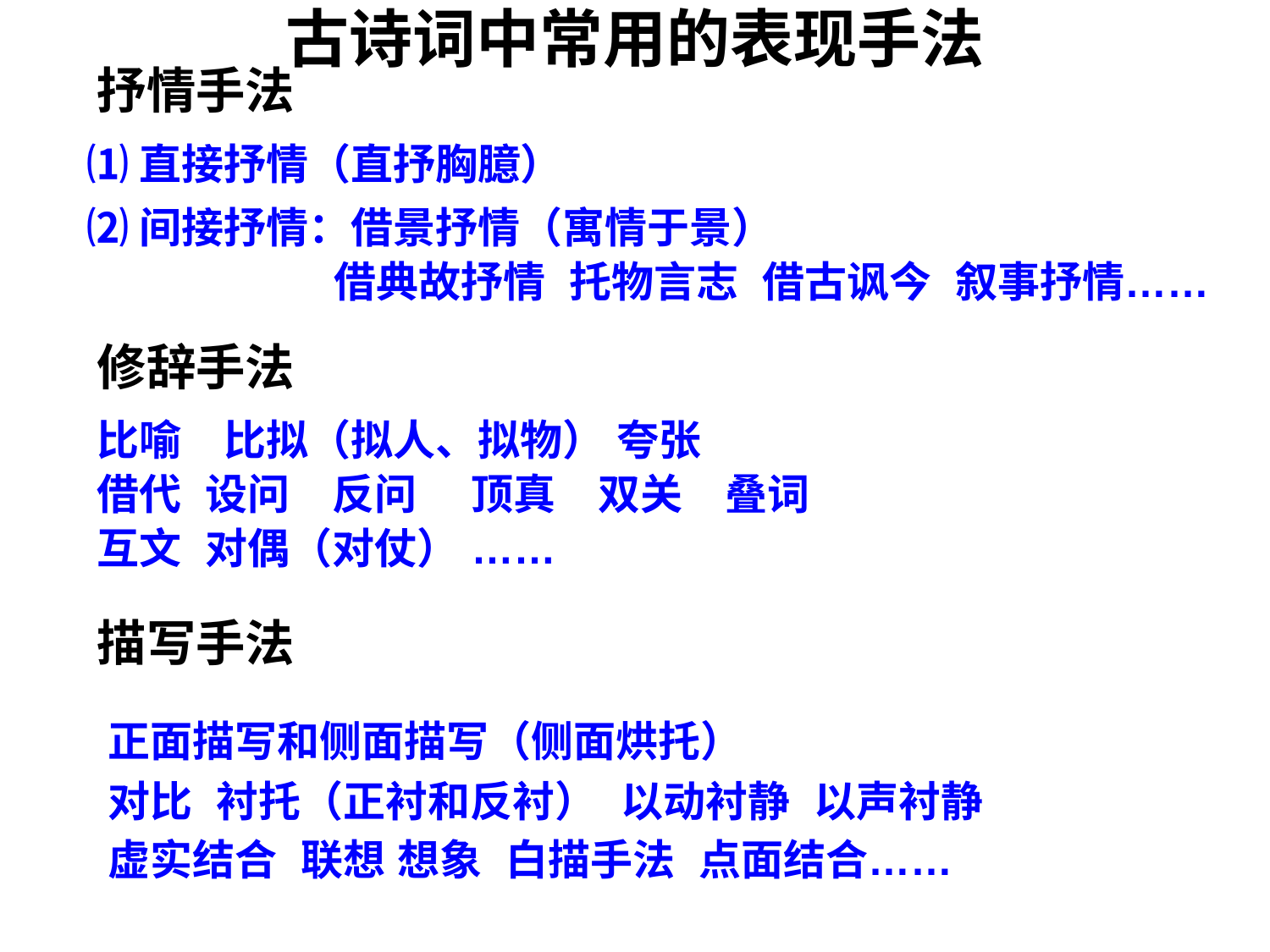

# 古诗词中常用的表现手法
抒情手法

修辞手法

描写手法
⑴直接抒情（直抒胸臆）
⑵间接抒情：借景抒情（寓情于景）
                    借典故抒情  托物言志  借古讽今  叙事抒情……

比喻　比拟（拟人、拟物） 夸张
借代  设问　反问 　顶真　双关　叠词
互文  对偶（对仗） ……

正面描写和侧面描写（侧面烘托）
对比  衬托（正衬和反衬）  以动衬静  以声衬静
虚实结合  联想 想象  白描手法  点面结合……